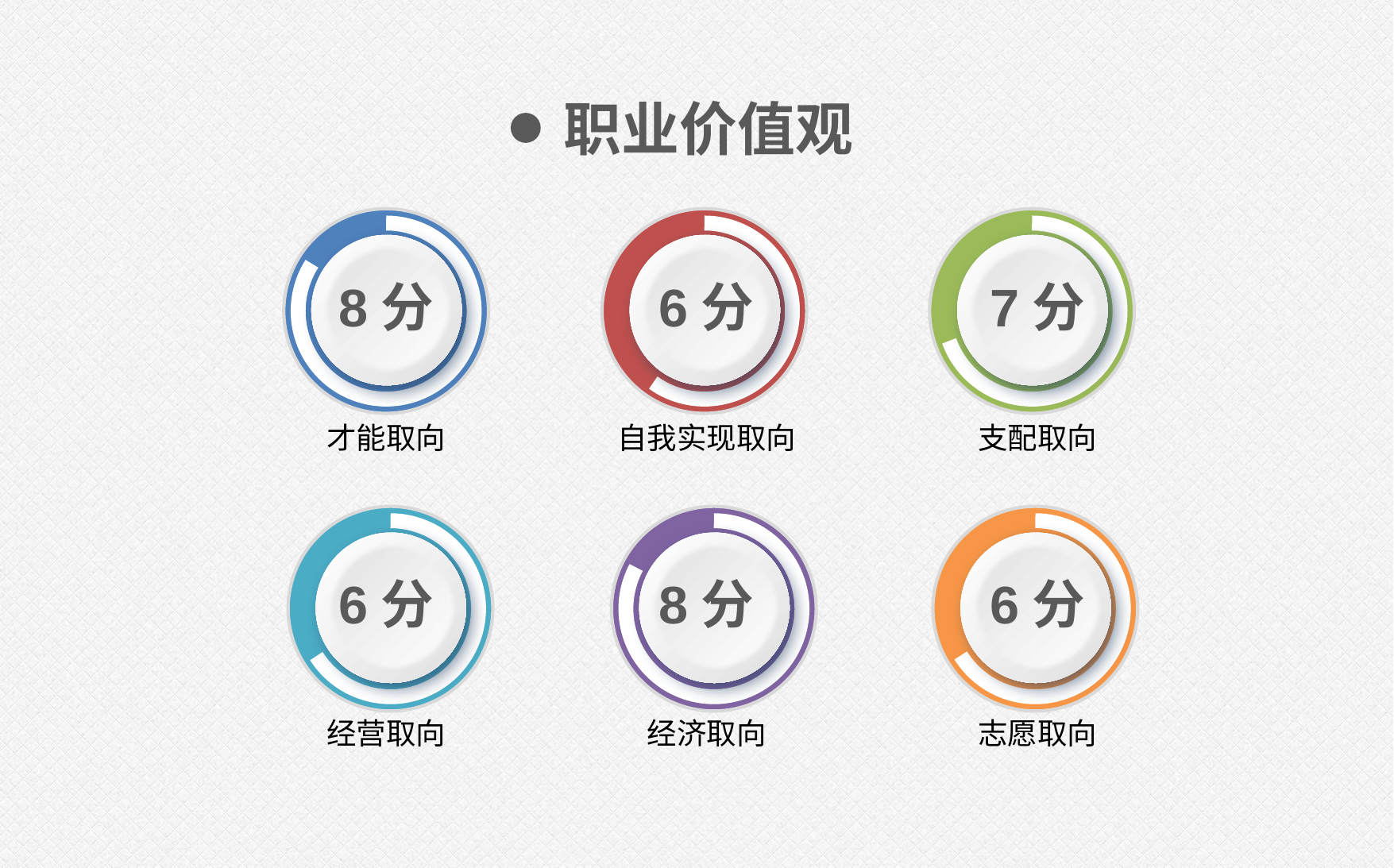

职业价值观

8分

6分

7分
才能取向
自我实现取向
支配取向

6分

8分

6分
经营取向
经济取向
志愿取向